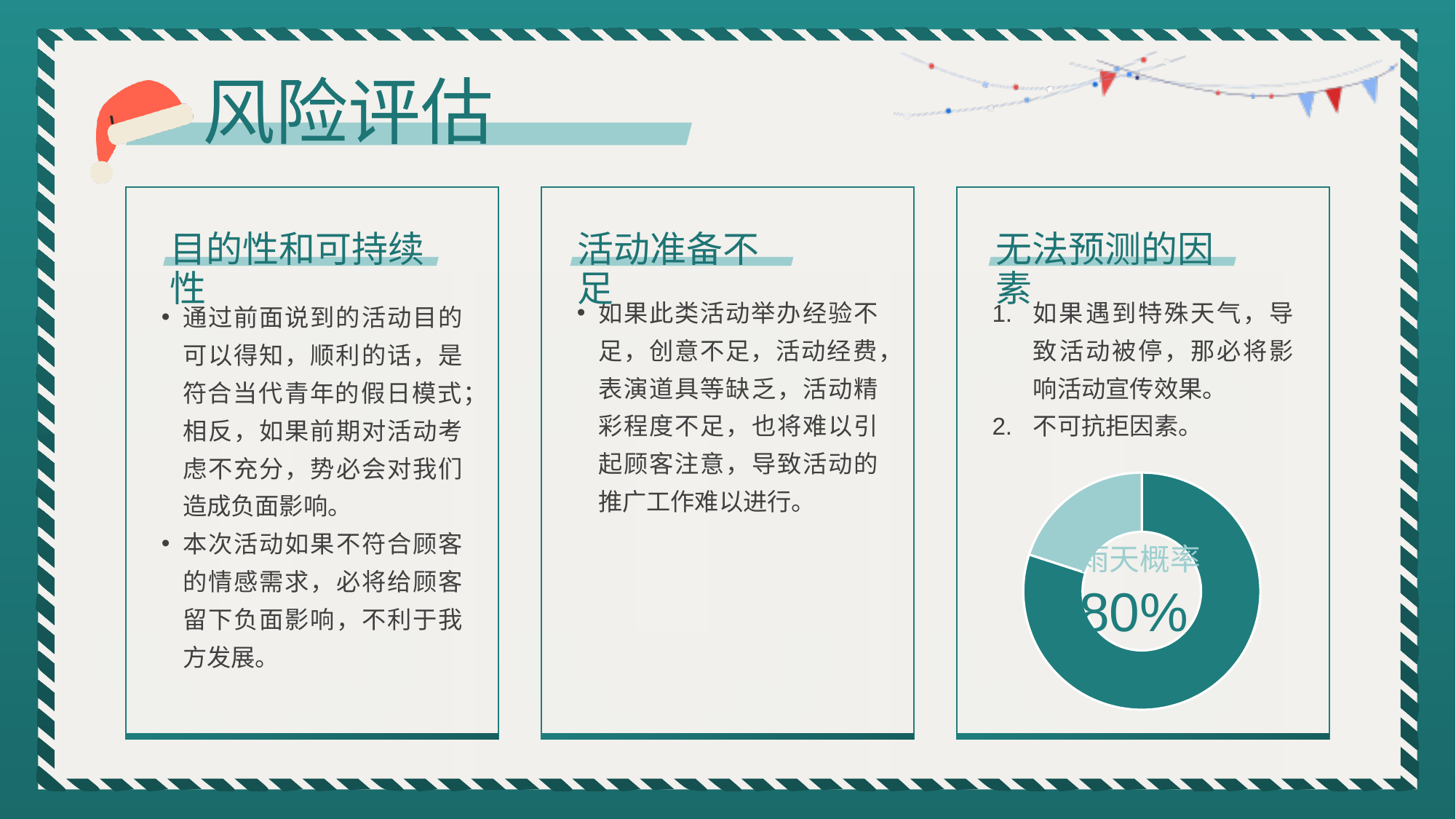

风险评估

目的性和可持续性

活动准备不足

无法预测的因素

如果此类活动举办经验不足，创意不足，活动经费，表演道具等缺乏，活动精彩程度不足，也将难以引起顾客注意，导致活动的推广工作难以进行。
如果遇到特殊天气，导致活动被停，那必将影响活动宣传效果。
不可抗拒因素。
通过前面说到的活动目的可以得知，顺利的话，是符合当代青年的假日模式；相反，如果前期对活动考虑不充分，势必会对我们造成负面影响。
本次活动如果不符合顾客的情感需求，必将给顾客留下负面影响，不利于我方发展。

### Chart

| Category | 销售额 |
|---|---|
| 第一季度 | 80.0 |
| 第二季度 | 20.0 |
雨天概率 80%